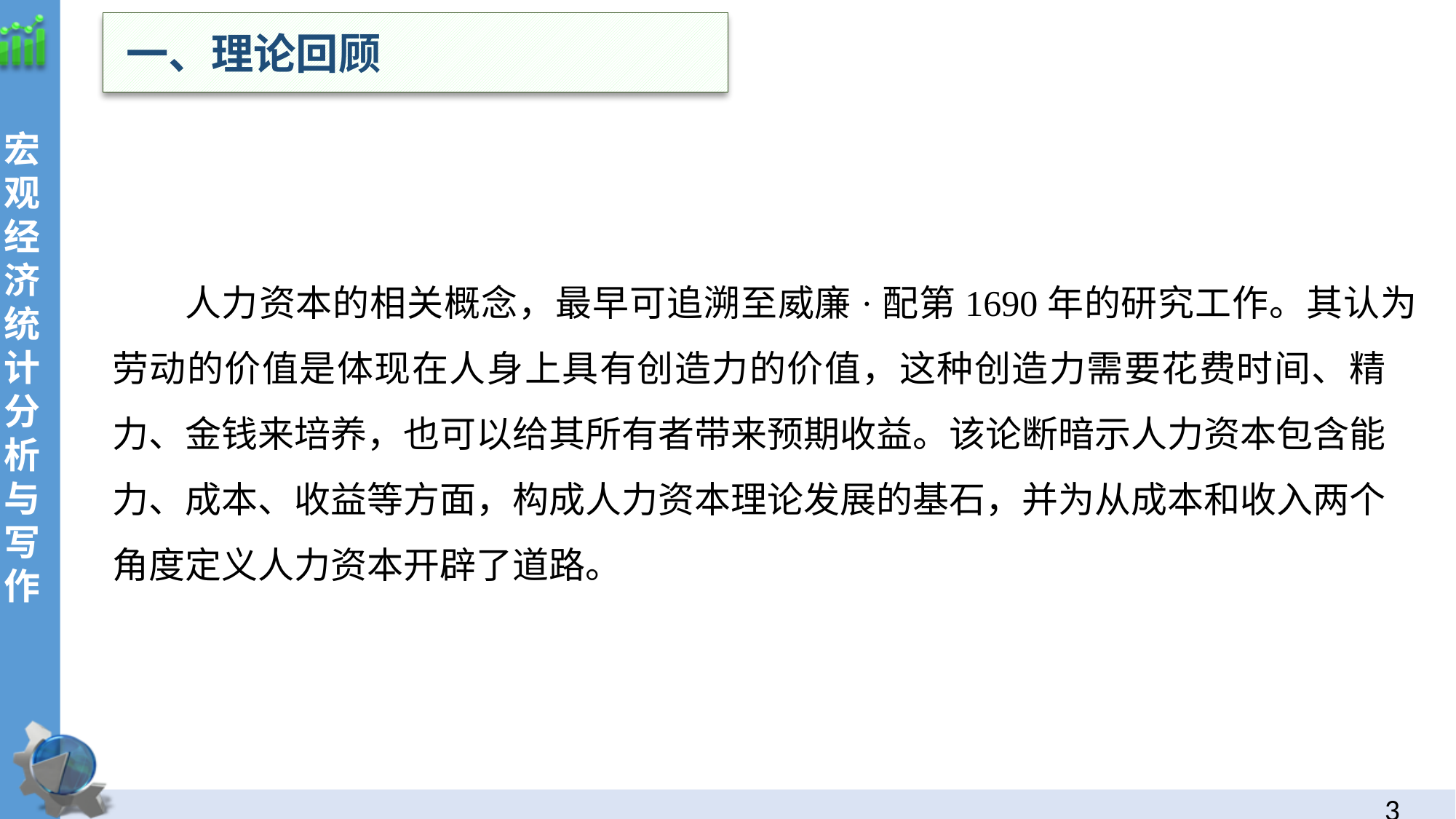

一、理论回顾

人力资本的相关概念，最早可追溯至威廉·配第1690年的研究工作。其认为劳动的价值是体现在人身上具有创造力的价值，这种创造力需要花费时间、精力、金钱来培养，也可以给其所有者带来预期收益。该论断暗示人力资本包含能力、成本、收益等方面，构成人力资本理论发展的基石，并为从成本和收入两个角度定义人力资本开辟了道路。

3